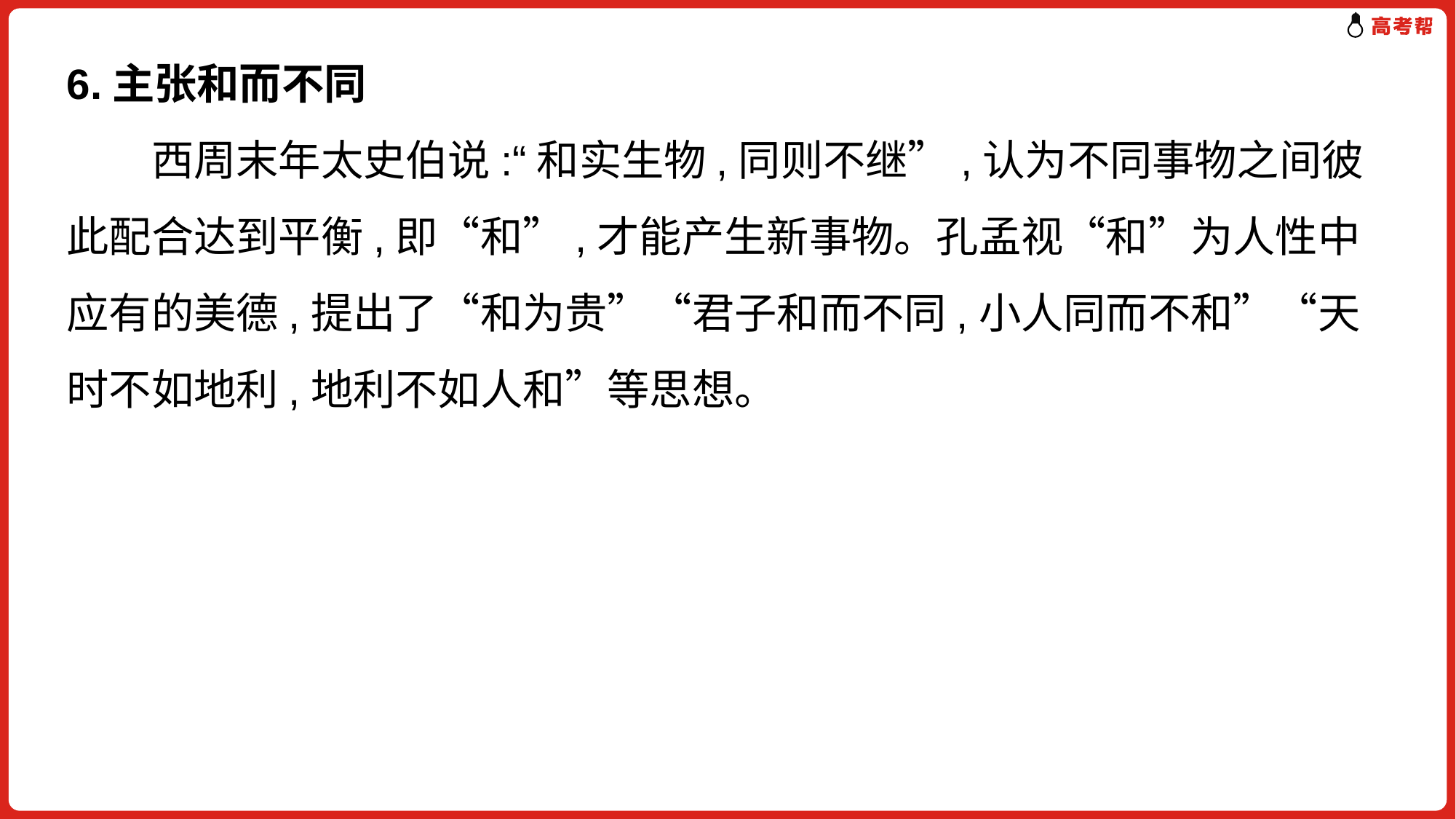

6.主张和而不同
　　西周末年太史伯说:“和实生物,同则不继”,认为不同事物之间彼此配合达到平衡,即“和”,才能产生新事物。孔孟视“和”为人性中应有的美德,提出了“和为贵”“君子和而不同,小人同而不和”“天时不如地利,地利不如人和”等思想。